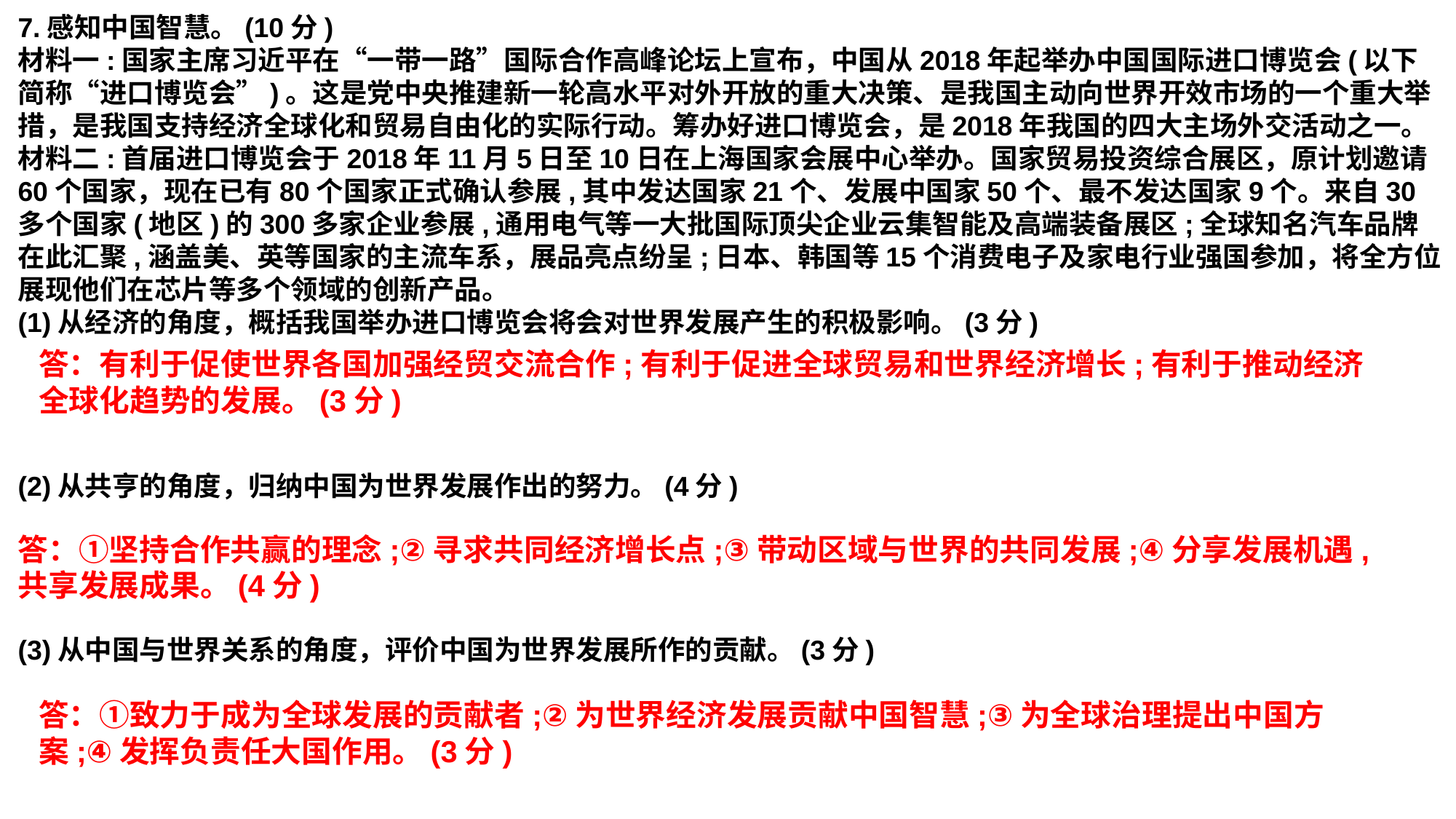

7.感知中国智慧。(10分)
材料一:国家主席习近平在“一带一路”国际合作高峰论坛上宣布，中国从2018年起举办中国国际进口博览会(以下简称“进口博览会”)。这是党中央推建新一轮高水平对外开放的重大决策、是我国主动向世界开效市场的一个重大举措，是我国支持经济全球化和贸易自由化的实际行动。筹办好进口博览会，是2018年我国的四大主场外交活动之一。
材料二:首届进口博览会于2018年11月5日至10日在上海国家会展中心举办。国家贸易投资综合展区，原计划邀请60个国家，现在已有80个国家正式确认参展,其中发达国家21个、发展中国家50个、最不发达国家9个。来自30多个国家(地区)的300多家企业参展,通用电气等一大批国际顶尖企业云集智能及高端装备展区;全球知名汽车品牌在此汇聚,涵盖美、英等国家的主流车系，展品亮点纷呈;日本、韩国等15个消费电子及家电行业强国参加，将全方位展现他们在芯片等多个领域的创新产品。
(1)从经济的角度，概括我国举办进口博览会将会对世界发展产生的积极影响。(3分)

(2)从共亨的角度，归纳中国为世界发展作出的努力。(4分)

(3)从中国与世界关系的角度，评价中国为世界发展所作的贡献。(3分)
答：有利于促使世界各国加强经贸交流合作;有利于促进全球贸易和世界经济增长;有利于推动经济全球化趋势的发展。(3分)
答：①坚持合作共赢的理念;②寻求共同经济增长点;③带动区域与世界的共同发展;④分享发展机遇,共享发展成果。(4分)
答：①致力于成为全球发展的贡献者;②为世界经济发展贡献中国智慧;③为全球治理提出中国方案;④发挥负责任大国作用。(3分)